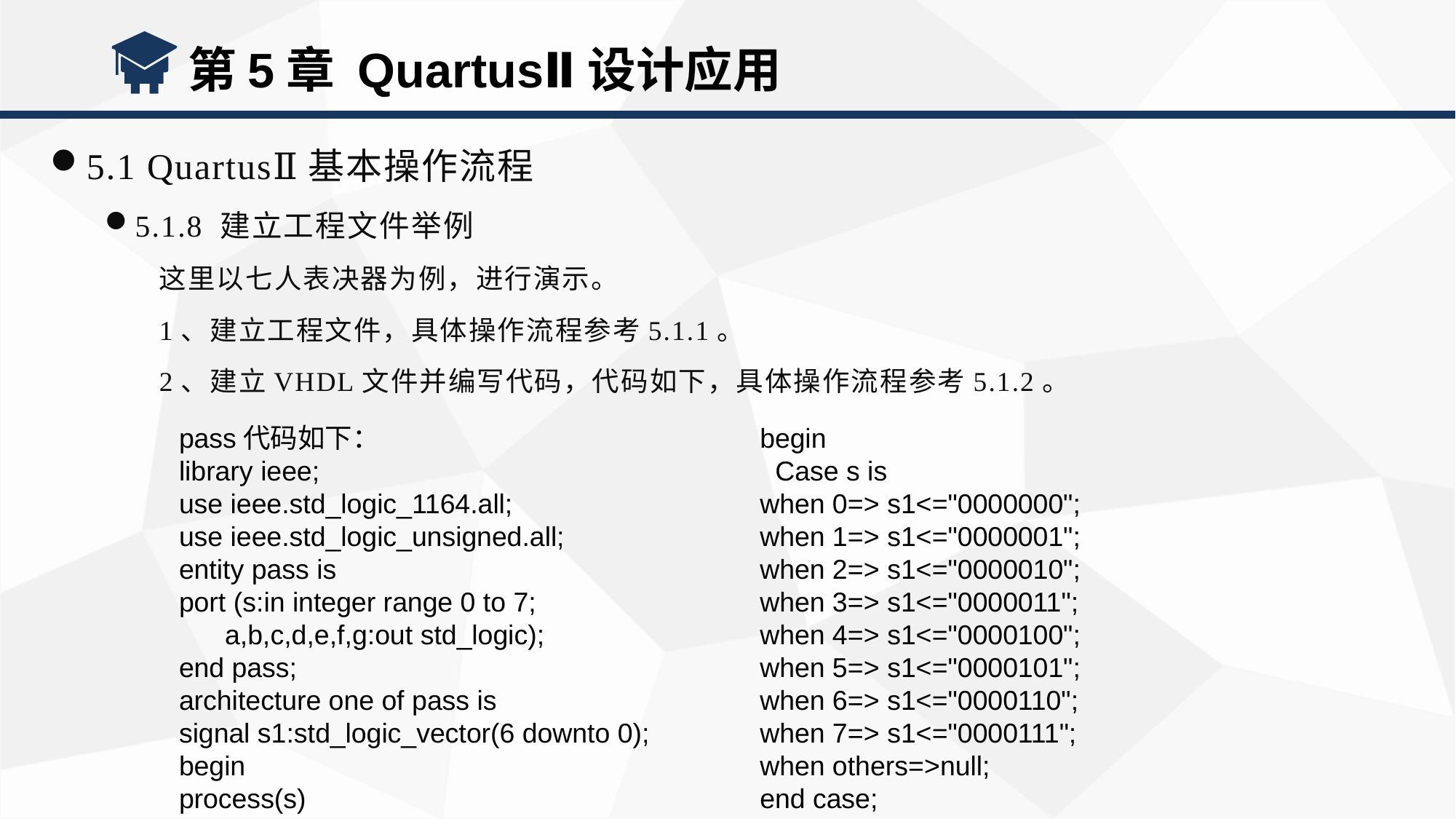

第5章 QuartusⅡ设计应用

5.1 QuartusⅡ基本操作流程
5.1.8 建立工程文件举例
这里以七人表决器为例，进行演示。
1、建立工程文件，具体操作流程参考5.1.1。
2、建立VHDL文件并编写代码，代码如下，具体操作流程参考5.1.2。

pass代码如下：
library ieee;
use ieee.std_logic_1164.all;
use ieee.std_logic_unsigned.all;
entity pass is
port (s:in integer range 0 to 7;
      a,b,c,d,e,f,g:out std_logic);
end pass;
architecture one of pass is
signal s1:std_logic_vector(6 downto 0);
begin
process(s)
begin
  Case s is
when 0=> s1<="0000000";
when 1=> s1<="0000001";
when 2=> s1<="0000010";
when 3=> s1<="0000011";
when 4=> s1<="0000100";
when 5=> s1<="0000101";
when 6=> s1<="0000110";
when 7=> s1<="0000111";
when others=>null;
end case;